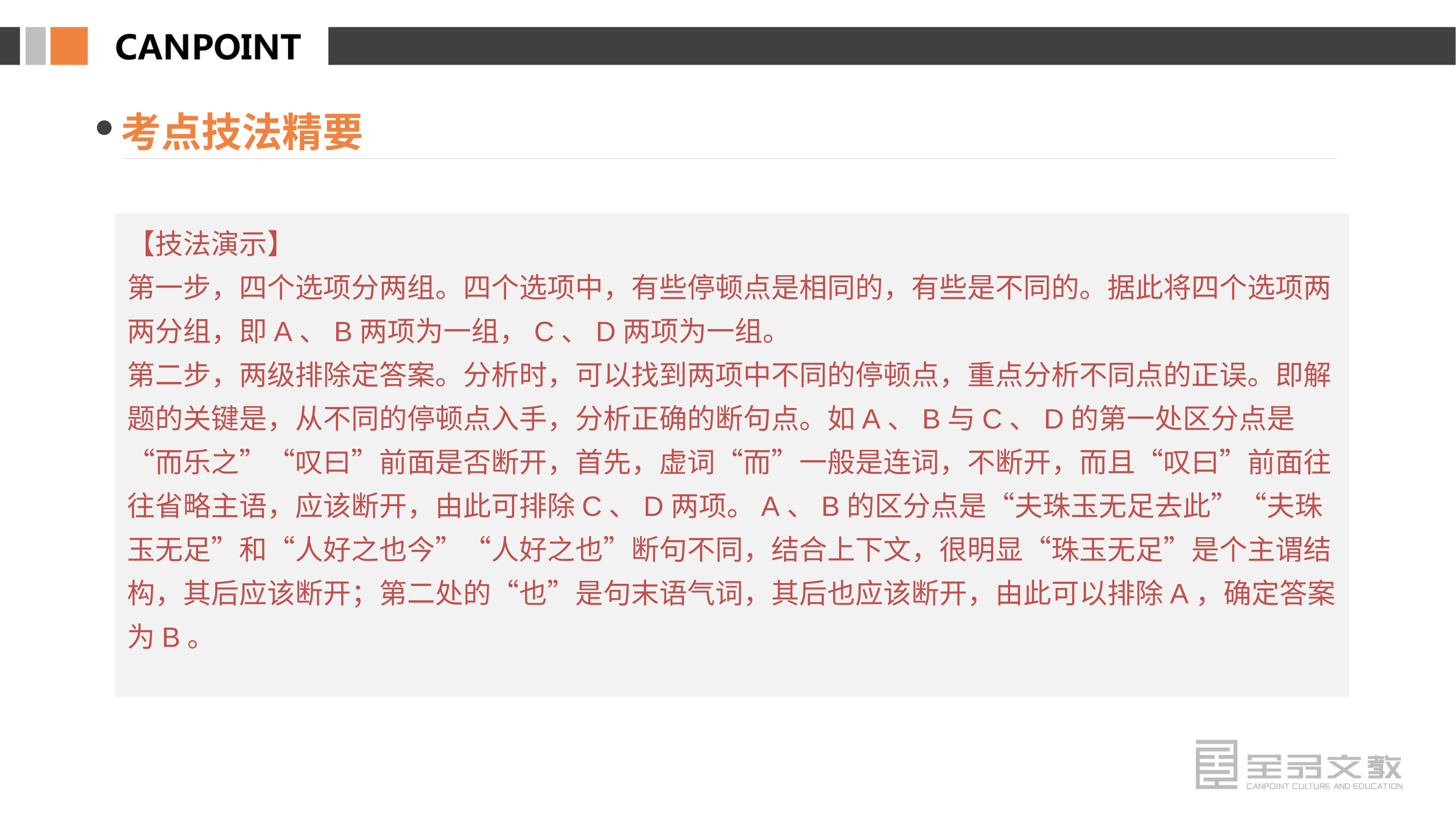

考点技法精要

【技法演示】
第一步，四个选项分两组。四个选项中，有些停顿点是相同的，有些是不同的。据此将四个选项两两分组，即A、B两项为一组，C、D两项为一组。
第二步，两级排除定答案。分析时，可以找到两项中不同的停顿点，重点分析不同点的正误。即解题的关键是，从不同的停顿点入手，分析正确的断句点。如A、B与C、D的第一处区分点是“而乐之”“叹曰”前面是否断开，首先，虚词“而”一般是连词，不断开，而且“叹曰”前面往往省略主语，应该断开，由此可排除C、D两项。A、B的区分点是“夫珠玉无足去此”“夫珠玉无足”和“人好之也今”“人好之也”断句不同，结合上下文，很明显“珠玉无足”是个主谓结构，其后应该断开；第二处的“也”是句末语气词，其后也应该断开，由此可以排除A，确定答案为B。